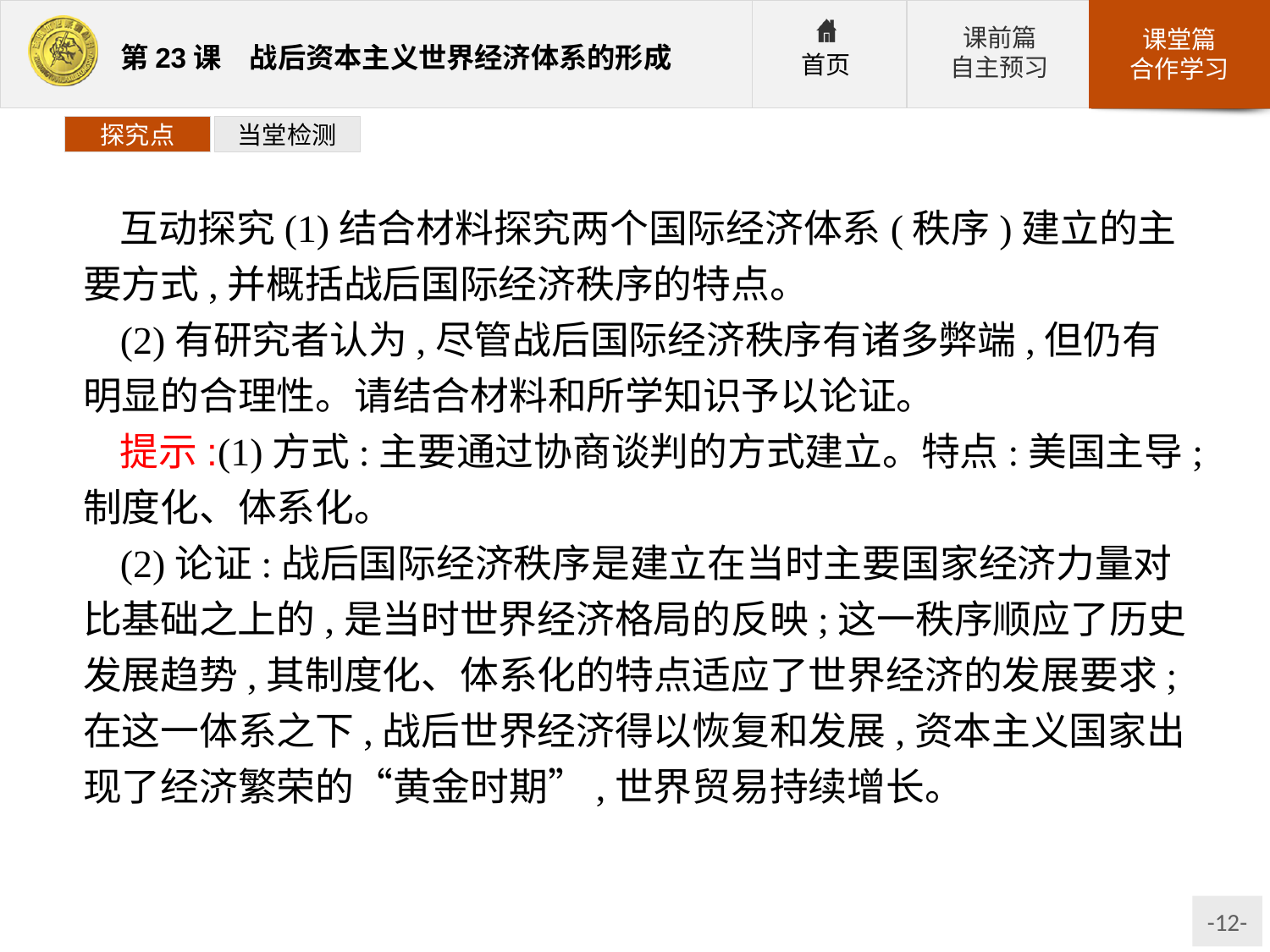

探究点
当堂检测
互动探究(1)结合材料探究两个国际经济体系(秩序)建立的主要方式,并概括战后国际经济秩序的特点。
(2)有研究者认为,尽管战后国际经济秩序有诸多弊端,但仍有明显的合理性。请结合材料和所学知识予以论证。
提示:(1)方式:主要通过协商谈判的方式建立。特点:美国主导;制度化、体系化。
(2)论证:战后国际经济秩序是建立在当时主要国家经济力量对比基础之上的,是当时世界经济格局的反映;这一秩序顺应了历史发展趋势,其制度化、体系化的特点适应了世界经济的发展要求;在这一体系之下,战后世界经济得以恢复和发展,资本主义国家出现了经济繁荣的“黄金时期”,世界贸易持续增长。